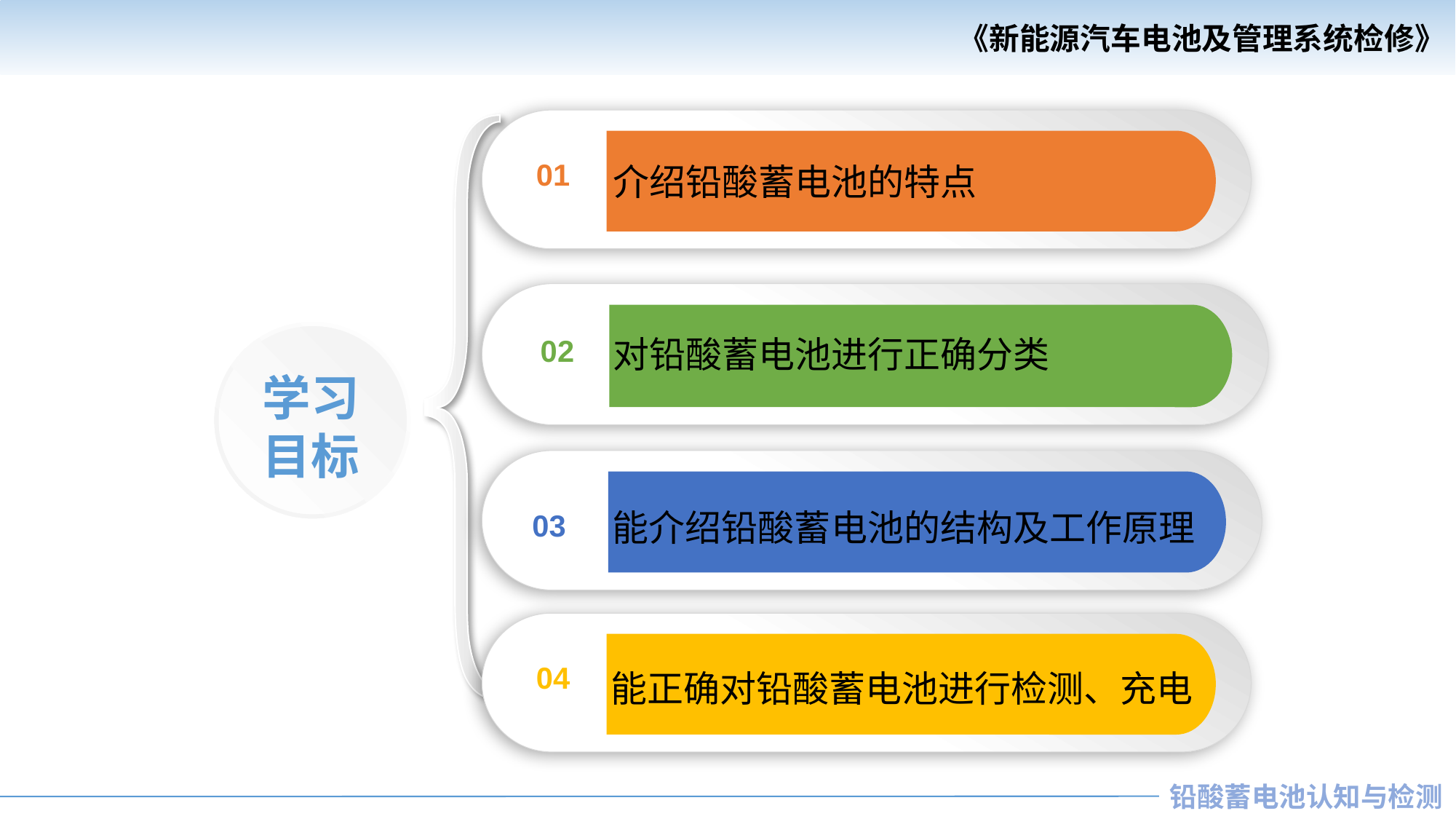

01
介绍铅酸蓄电池的特点

02
对铅酸蓄电池进行正确分类

学习
目标

03
能介绍铅酸蓄电池的结构及工作原理

04

能正确对铅酸蓄电池进行检测、充电